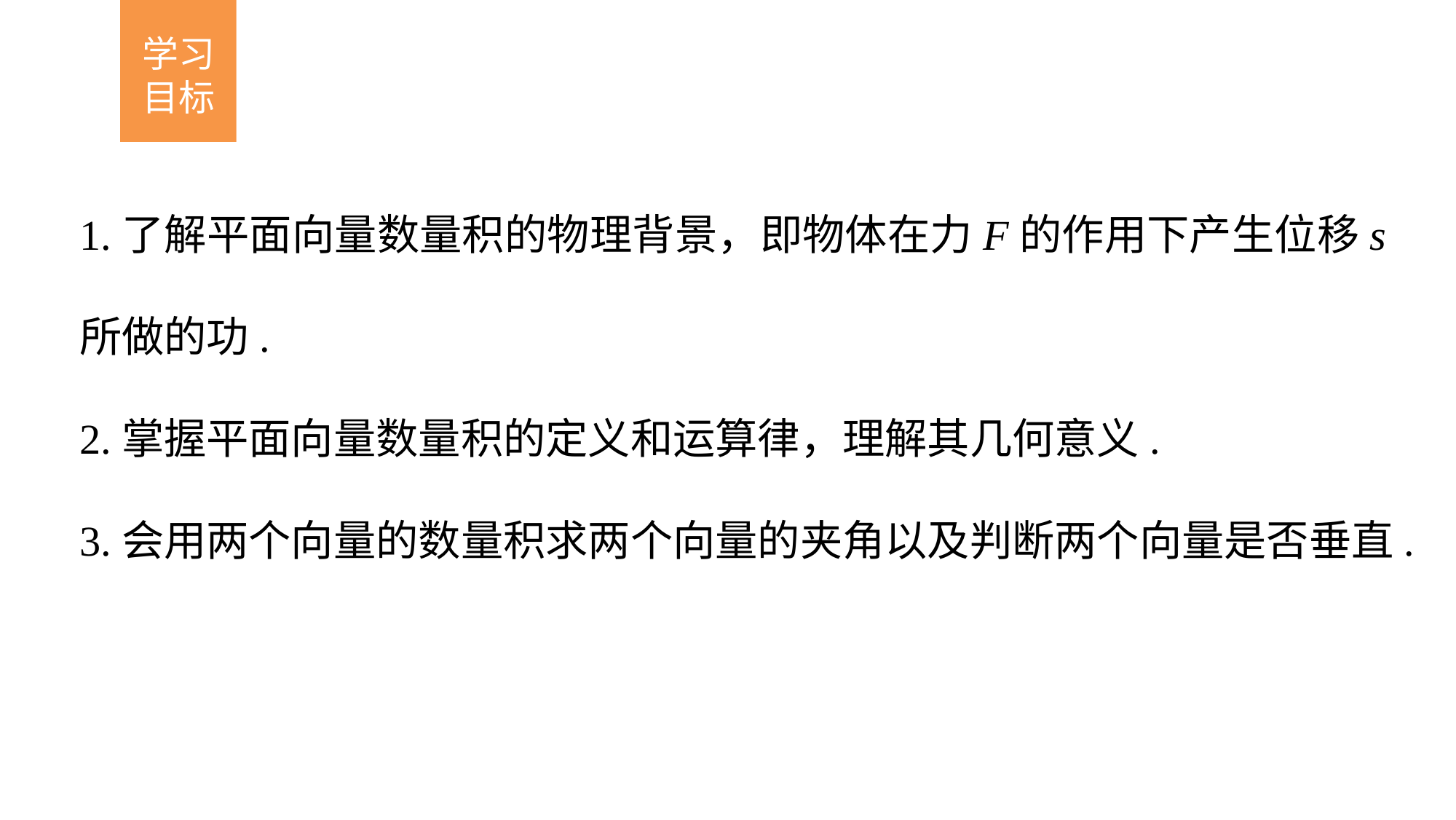

学习目标
1.了解平面向量数量积的物理背景，即物体在力F的作用下产生位移s所做的功.
2.掌握平面向量数量积的定义和运算律，理解其几何意义.
3.会用两个向量的数量积求两个向量的夹角以及判断两个向量是否垂直.